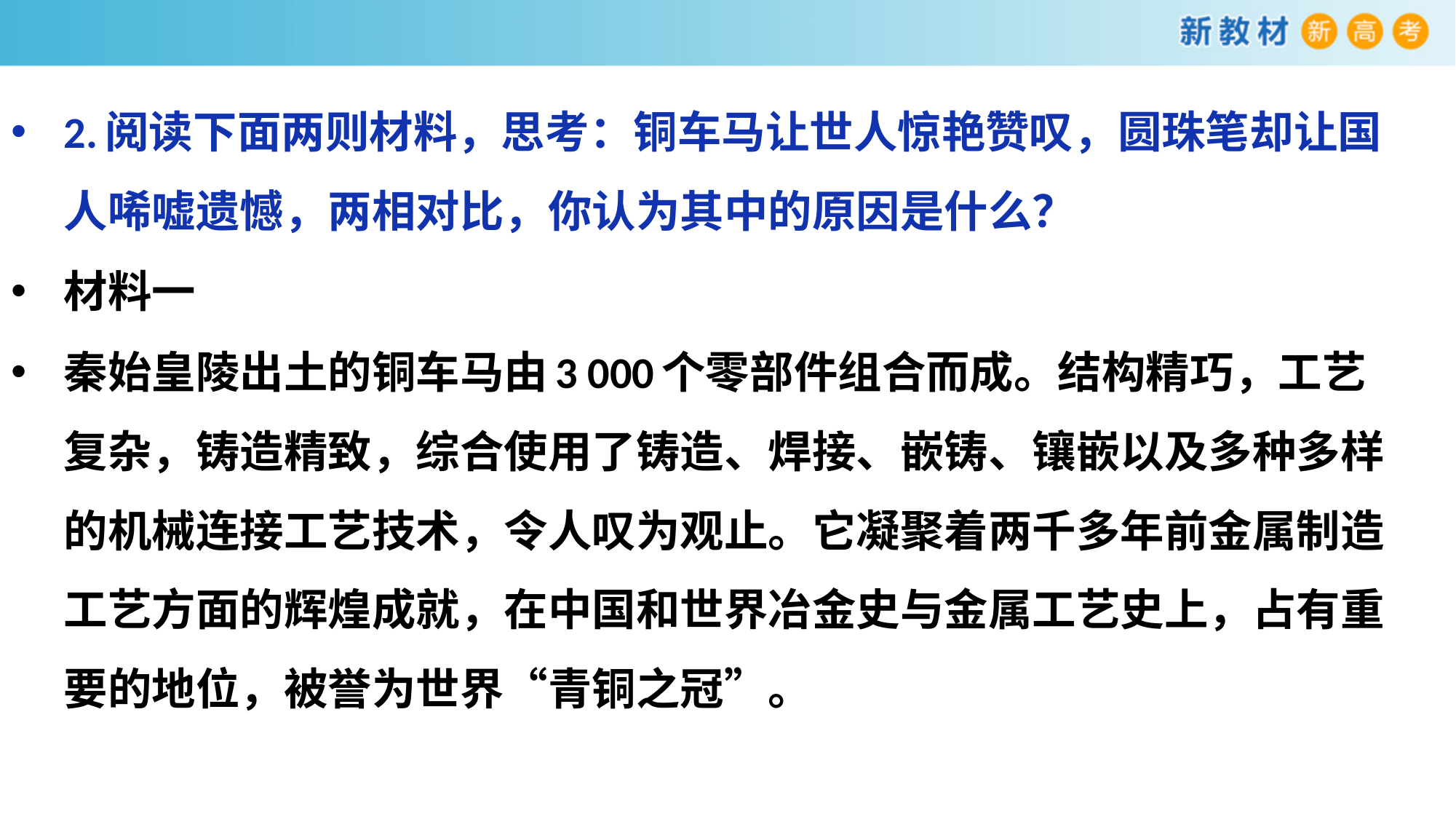

2.阅读下面两则材料，思考：铜车马让世人惊艳赞叹，圆珠笔却让国人唏嘘遗憾，两相对比，你认为其中的原因是什么？
材料一
秦始皇陵出土的铜车马由3 000个零部件组合而成。结构精巧，工艺复杂，铸造精致，综合使用了铸造、焊接、嵌铸、镶嵌以及多种多样的机械连接工艺技术，令人叹为观止。它凝聚着两千多年前金属制造工艺方面的辉煌成就，在中国和世界冶金史与金属工艺史上，占有重要的地位，被誉为世界“青铜之冠”。